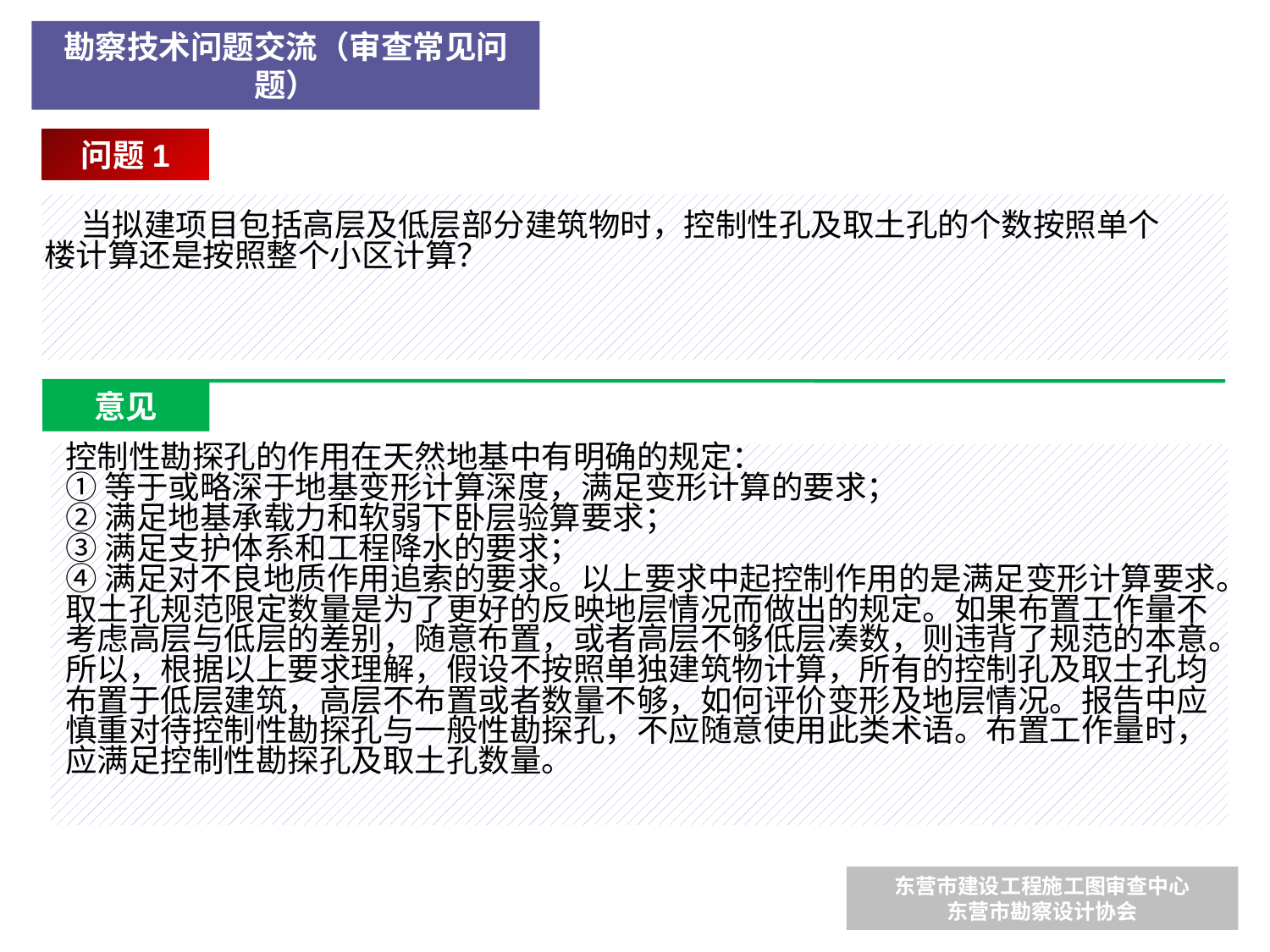

勘察技术问题交流（审查常见问题）
问题1

    当拟建项目包括高层及低层部分建筑物时，控制性孔及取土孔的个数按照单个楼计算还是按照整个小区计算？
意见
控制性勘探孔的作用在天然地基中有明确的规定：
①等于或略深于地基变形计算深度，满足变形计算的要求；
②满足地基承载力和软弱下卧层验算要求；
③满足支护体系和工程降水的要求；
④满足对不良地质作用追索的要求。以上要求中起控制作用的是满足变形计算要求。
取土孔规范限定数量是为了更好的反映地层情况而做出的规定。如果布置工作量不考虑高层与低层的差别，随意布置，或者高层不够低层凑数，则违背了规范的本意。所以，根据以上要求理解，假设不按照单独建筑物计算，所有的控制孔及取土孔均布置于低层建筑，高层不布置或者数量不够，如何评价变形及地层情况。报告中应慎重对待控制性勘探孔与一般性勘探孔，不应随意使用此类术语。布置工作量时，应满足控制性勘探孔及取土孔数量。

东营市建设工程施工图审查中心
东营市勘察设计协会